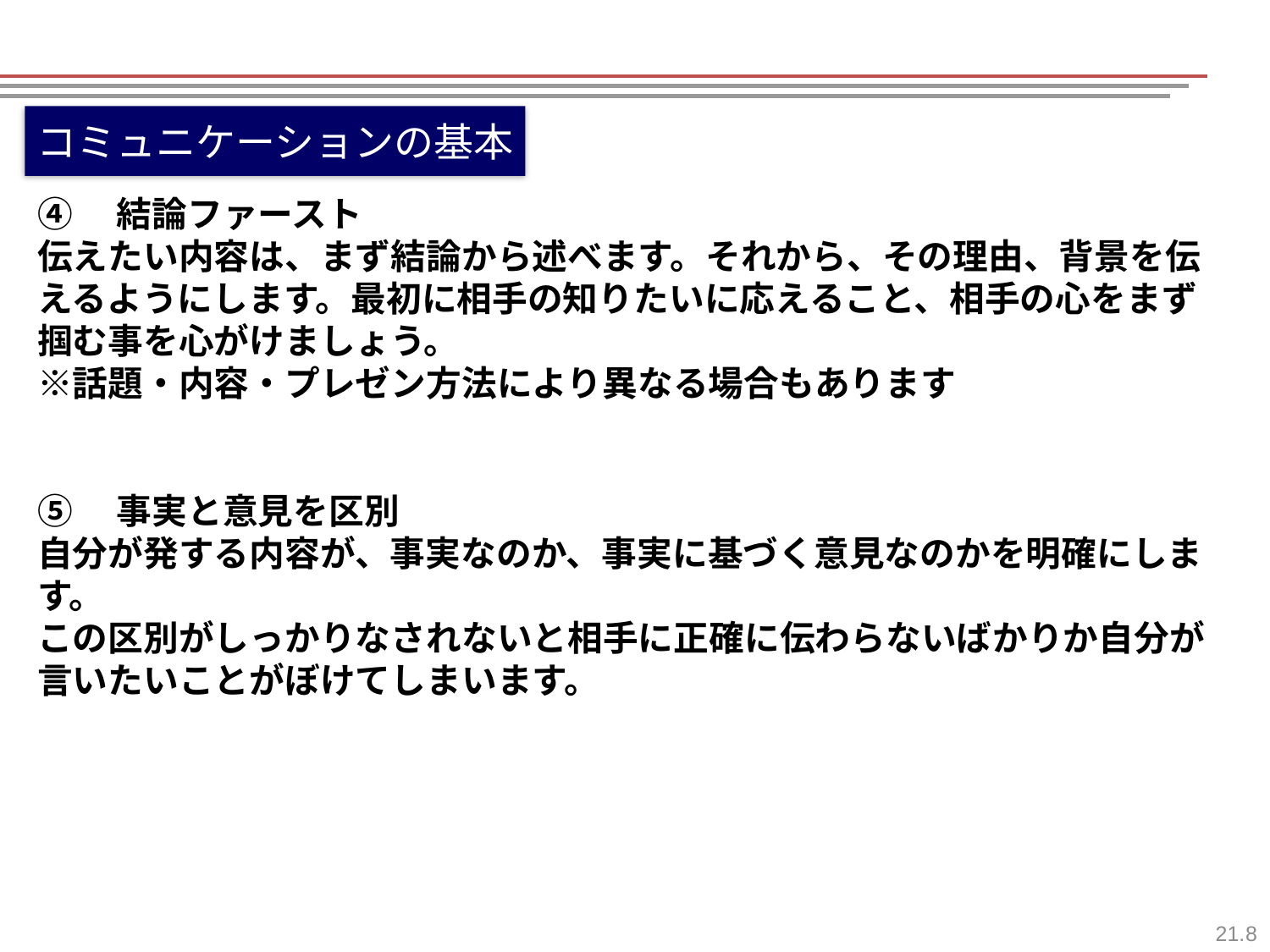

コミュニケーションの基本
④　結論ファースト
伝えたい内容は、まず結論から述べます。それから、その理由、背景を伝えるようにします。最初に相手の知りたいに応えること、相手の心をまず掴む事を心がけましょう。
※話題・内容・プレゼン方法により異なる場合もあります
⑤　事実と意見を区別
自分が発する内容が、事実なのか、事実に基づく意見なのかを明確にします。
この区別がしっかりなされないと相手に正確に伝わらないばかりか自分が言いたいことがぼけてしまいます。

8